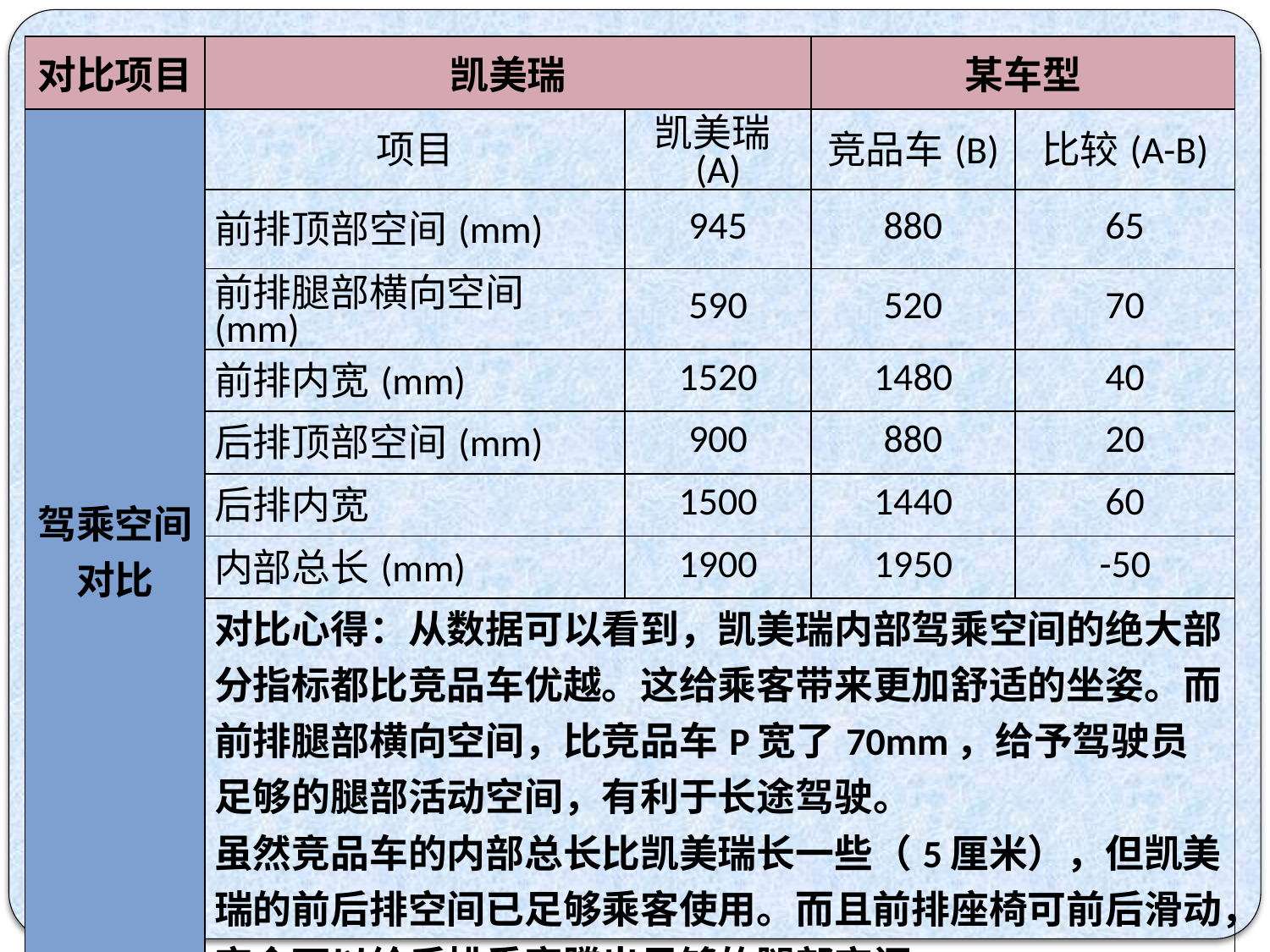

| 对比项目 | 凯美瑞 |  | 某车型 |  |
| --- | --- | --- | --- | --- |
| 驾乘空间对比 | 项目 | 凯美瑞(A) | 竞品车(B) | 比较(A-B) |
|  | 前排顶部空间(mm) | 945 | 880 | 65 |
|  | 前排腿部横向空间(mm) | 590 | 520 | 70 |
|  | 前排内宽(mm) | 1520 | 1480 | 40 |
|  | 后排顶部空间(mm) | 900 | 880 | 20 |
|  | 后排内宽 | 1500 | 1440 | 60 |
|  | 内部总长(mm) | 1900 | 1950 | -50 |
|  | 对比心得：从数据可以看到，凯美瑞内部驾乘空间的绝大部分指标都比竞品车优越。这给乘客带来更加舒适的坐姿。而前排腿部横向空间，比竞品车P宽了70mm，给予驾驶员足够的腿部活动空间，有利于长途驾驶。 虽然竞品车的内部总长比凯美瑞长一些（5厘米），但凯美瑞的前后排空间已足够乘客使用。而且前排座椅可前后滑动，完全可以给后排乘客腾出足够的腿部空间。 |  |  |  |